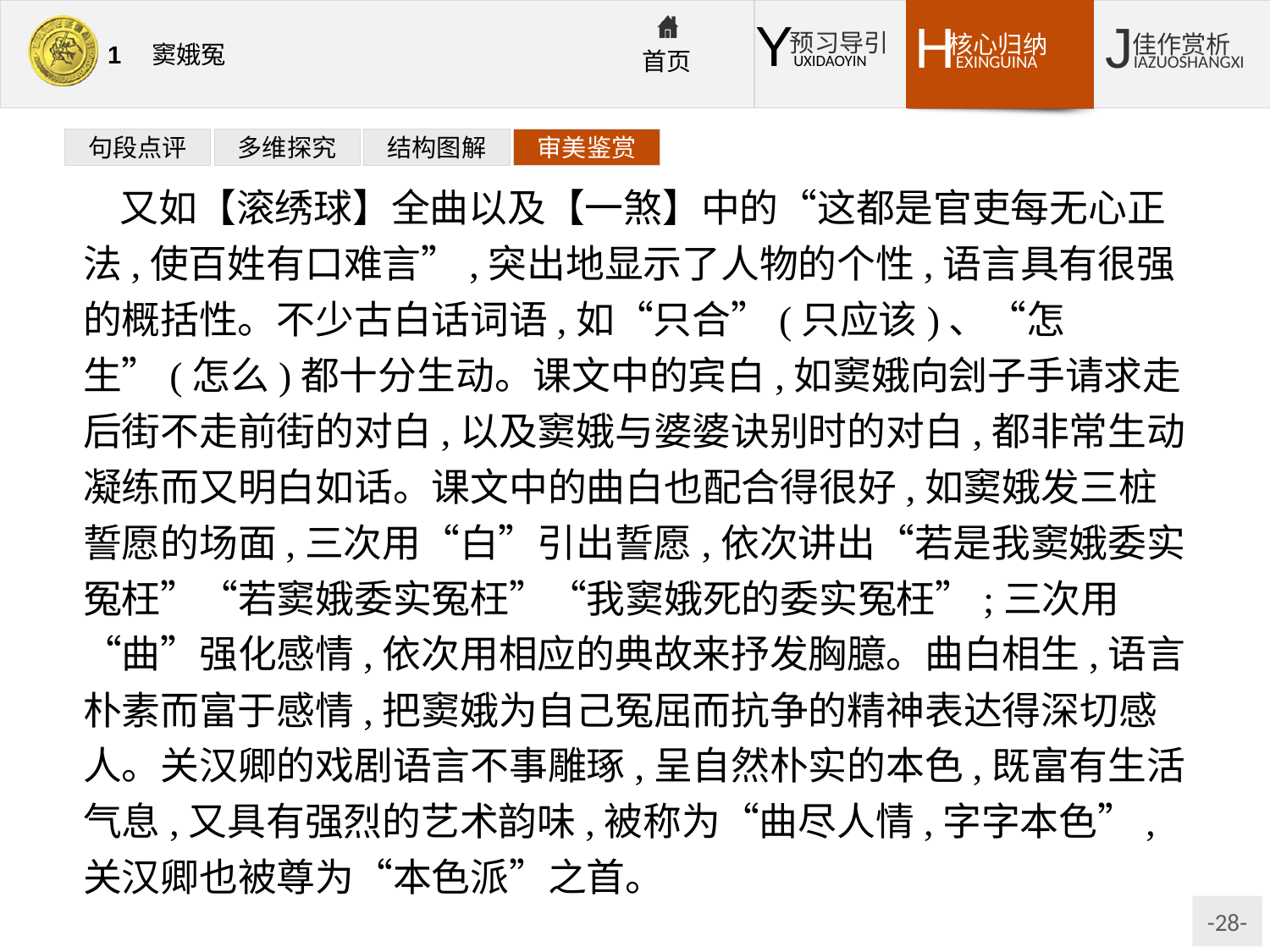

句段点评
多维探究
结构图解
审美鉴赏
又如【滚绣球】全曲以及【一煞】中的“这都是官吏每无心正法,使百姓有口难言”,突出地显示了人物的个性,语言具有很强的概括性。不少古白话词语,如“只合”(只应该)、“怎生”(怎么)都十分生动。课文中的宾白,如窦娥向刽子手请求走后街不走前街的对白,以及窦娥与婆婆诀别时的对白,都非常生动凝练而又明白如话。课文中的曲白也配合得很好,如窦娥发三桩誓愿的场面,三次用“白”引出誓愿,依次讲出“若是我窦娥委实冤枉”“若窦娥委实冤枉”“我窦娥死的委实冤枉”;三次用“曲”强化感情,依次用相应的典故来抒发胸臆。曲白相生,语言朴素而富于感情,把窦娥为自己冤屈而抗争的精神表达得深切感人。关汉卿的戏剧语言不事雕琢,呈自然朴实的本色,既富有生活气息,又具有强烈的艺术韵味,被称为“曲尽人情,字字本色”,关汉卿也被尊为“本色派”之首。